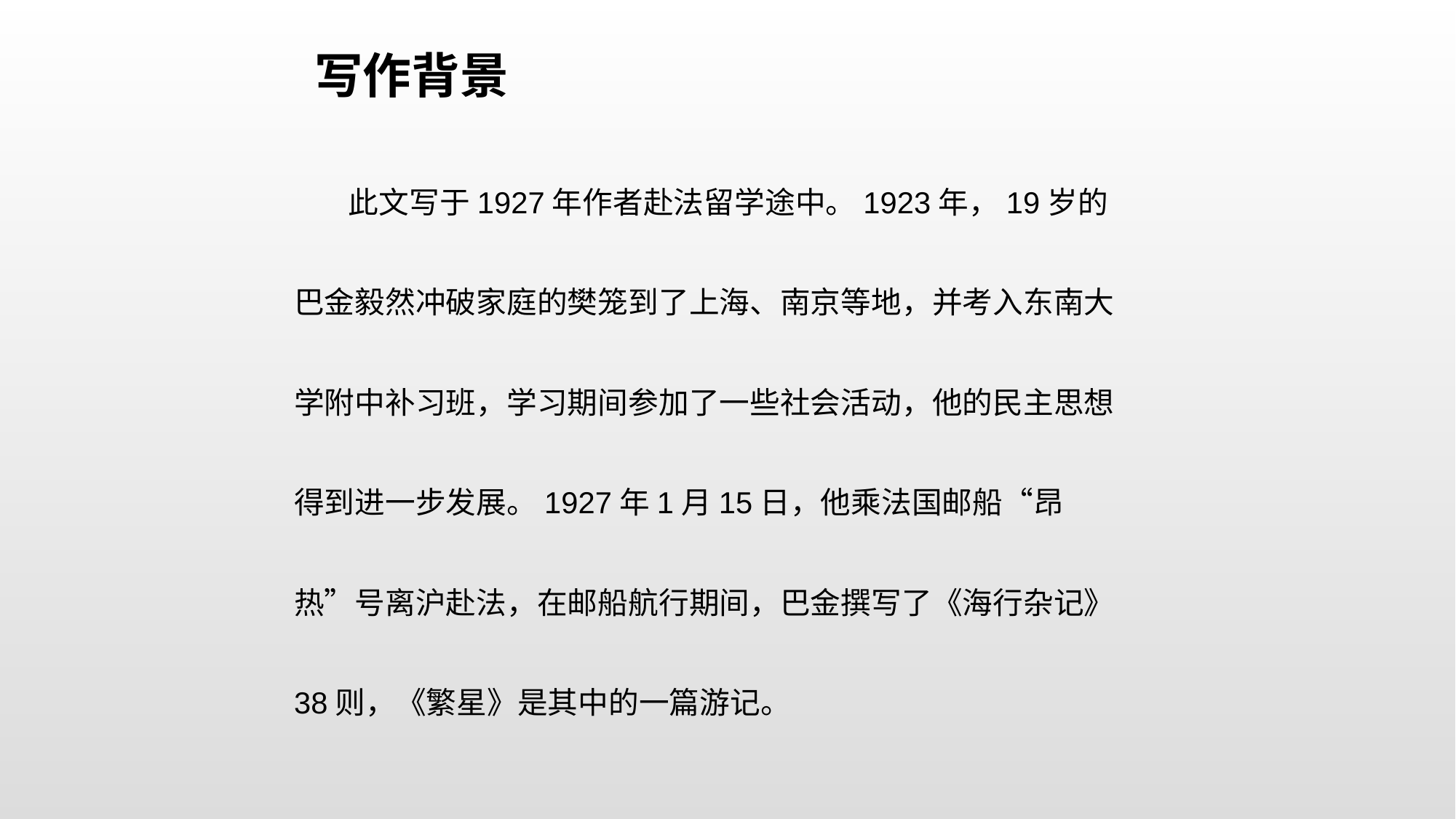

写作背景
       此文写于1927年作者赴法留学途中。1923年，19岁的巴金毅然冲破家庭的樊笼到了上海、南京等地，并考入东南大学附中补习班，学习期间参加了一些社会活动，他的民主思想得到进一步发展。1927年1月15日，他乘法国邮船“昂热”号离沪赴法，在邮船航行期间，巴金撰写了《海行杂记》38则，《繁星》是其中的一篇游记。